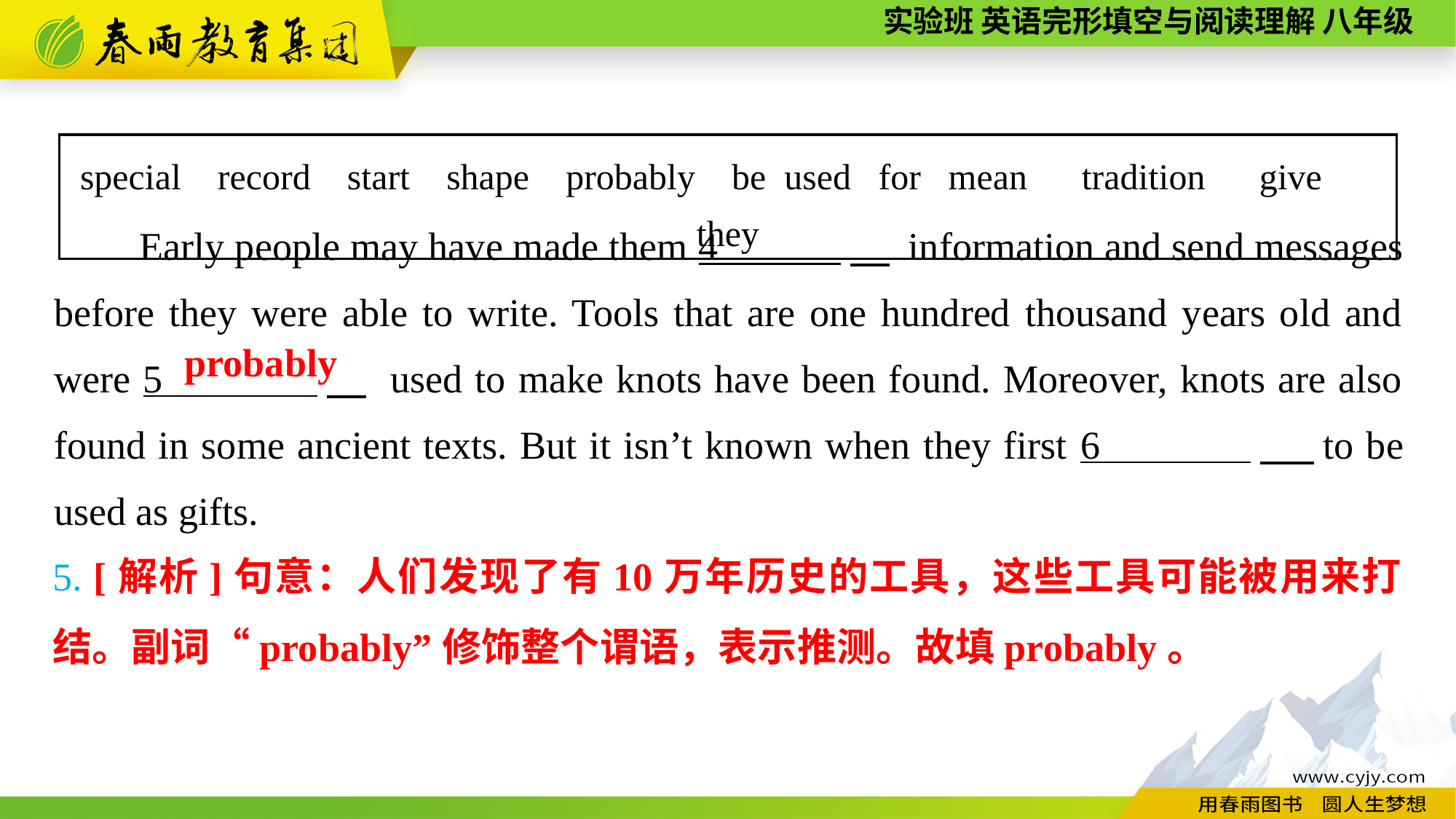

special    record    start    shape    probably    be  used   for   mean　tradition　give　they
Early people may have made them 4            　 information and send messages before they were able to write. Tools that are one hundred thousand years old and were 5            　 used to make knots have been found. Moreover, knots are also found in some ancient texts. But it isn’t known when they first 6            ， to be used as gifts.
probably
5. [解析]句意：人们发现了有10万年历史的工具，这些工具可能被用来打结。副词“probably”修饰整个谓语，表示推测。故填probably。